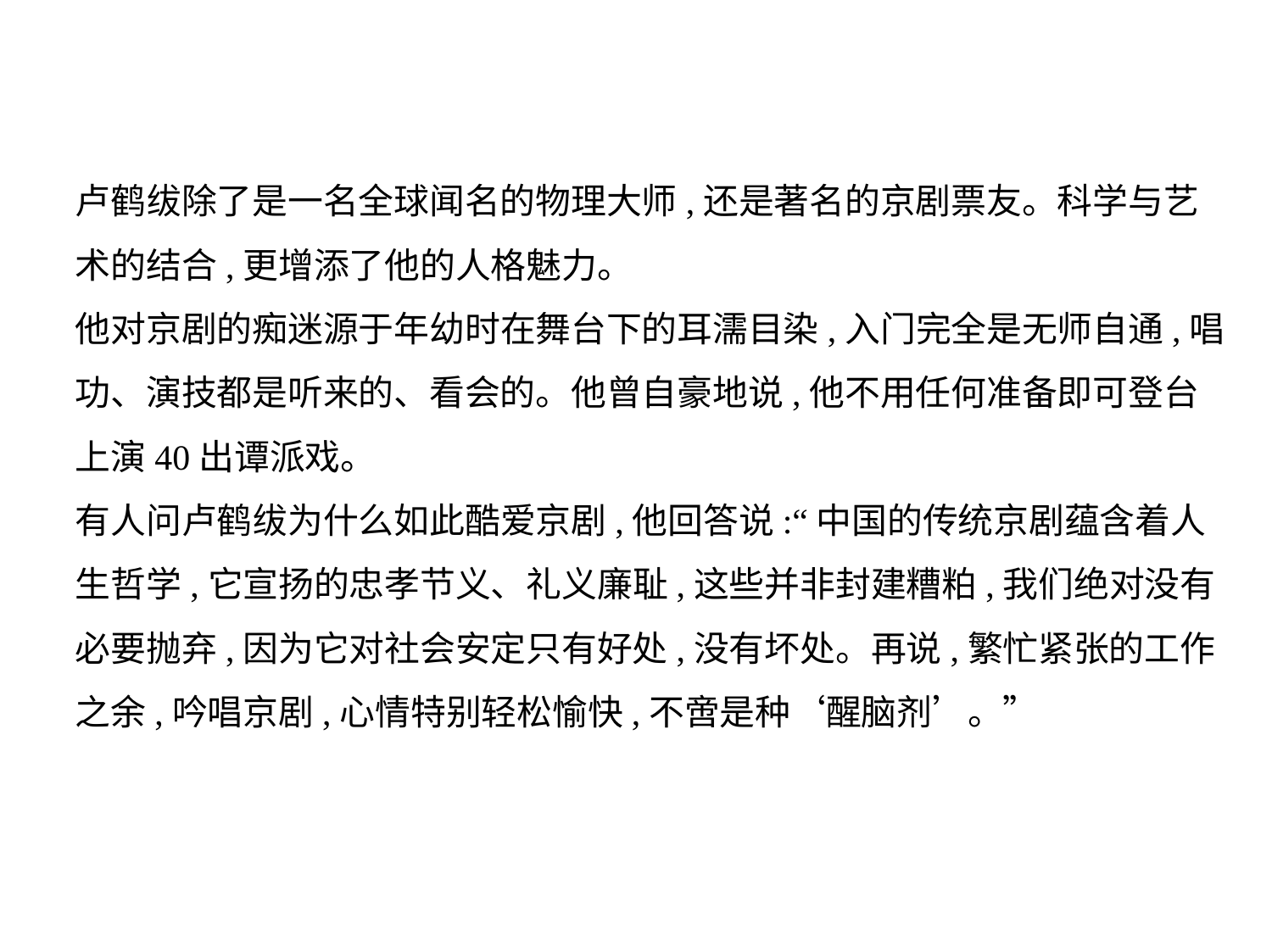

卢鹤绂除了是一名全球闻名的物理大师,还是著名的京剧票友。科学与艺
术的结合,更增添了他的人格魅力。
他对京剧的痴迷源于年幼时在舞台下的耳濡目染,入门完全是无师自通,唱
功、演技都是听来的、看会的。他曾自豪地说,他不用任何准备即可登台
上演40出谭派戏。
有人问卢鹤绂为什么如此酷爱京剧,他回答说:“中国的传统京剧蕴含着人
生哲学,它宣扬的忠孝节义、礼义廉耻,这些并非封建糟粕,我们绝对没有
必要抛弃,因为它对社会安定只有好处,没有坏处。再说,繁忙紧张的工作
之余,吟唱京剧,心情特别轻松愉快,不啻是种‘醒脑剂’。”